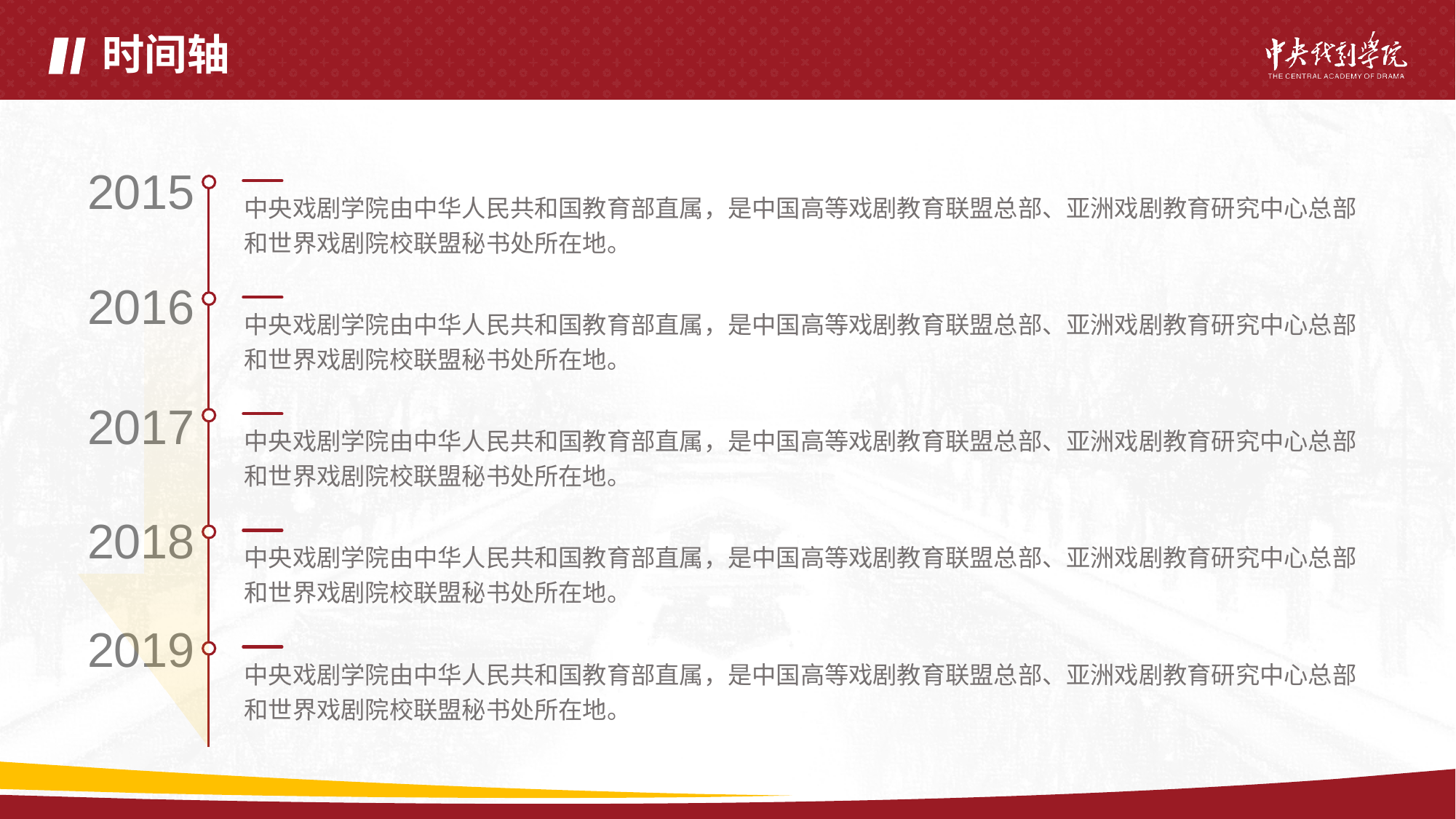

# 时间轴
2015

中央戏剧学院由中华人民共和国教育部直属，是中国高等戏剧教育联盟总部、亚洲戏剧教育研究中心总部和世界戏剧院校联盟秘书处所在地。
2016

中央戏剧学院由中华人民共和国教育部直属，是中国高等戏剧教育联盟总部、亚洲戏剧教育研究中心总部和世界戏剧院校联盟秘书处所在地。
2017

中央戏剧学院由中华人民共和国教育部直属，是中国高等戏剧教育联盟总部、亚洲戏剧教育研究中心总部和世界戏剧院校联盟秘书处所在地。
2018

中央戏剧学院由中华人民共和国教育部直属，是中国高等戏剧教育联盟总部、亚洲戏剧教育研究中心总部和世界戏剧院校联盟秘书处所在地。
2019

中央戏剧学院由中华人民共和国教育部直属，是中国高等戏剧教育联盟总部、亚洲戏剧教育研究中心总部和世界戏剧院校联盟秘书处所在地。